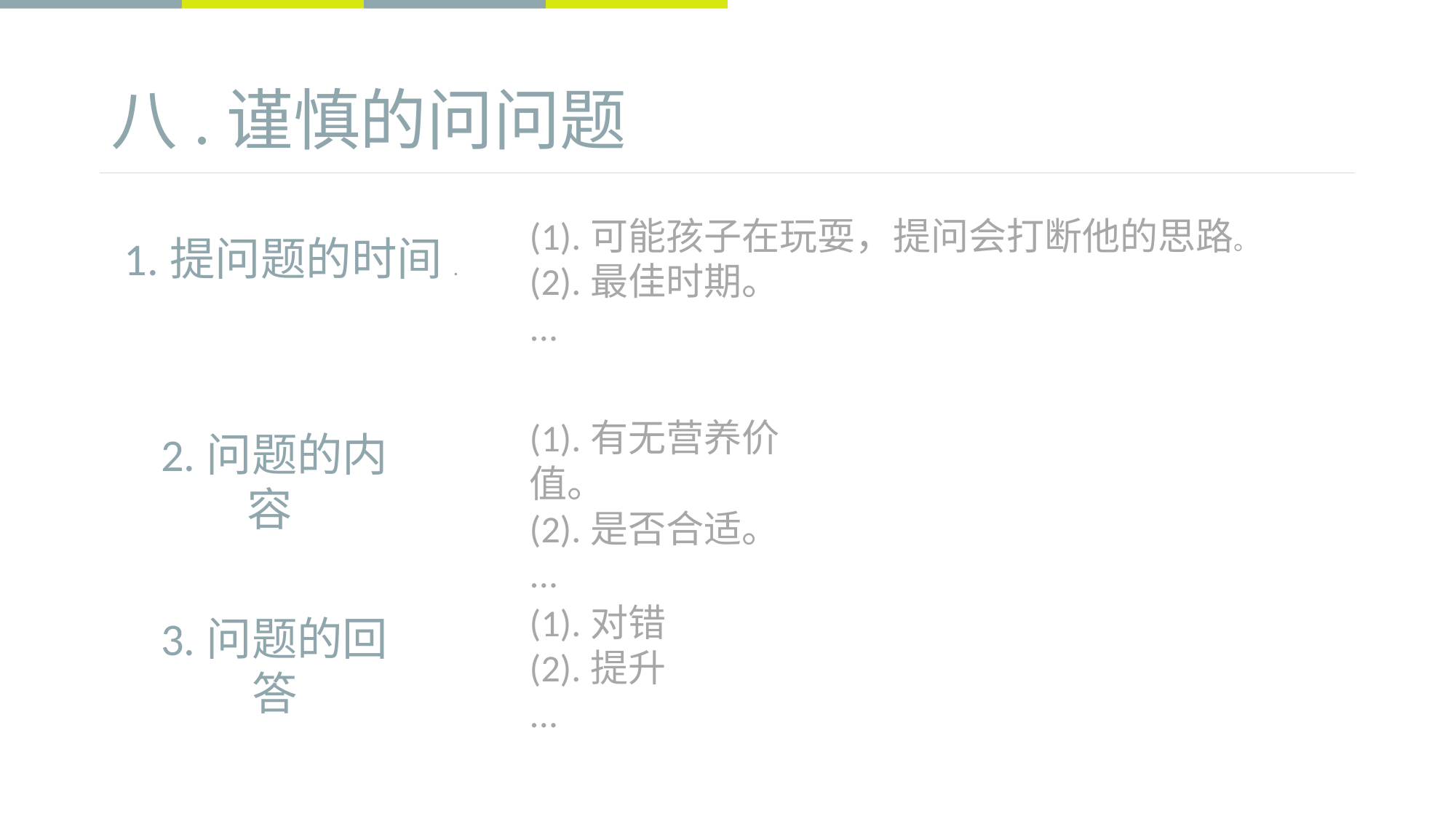

# 八.谨慎的问问题
(1).可能孩子在玩耍，提问会打断他的思路。
(2).最佳时期。
...
1.提问题的时间.
(1).有无营养价值。
(2).是否合适。
...
2.问题的内容
(1).对错
(2).提升
...
3.问题的回答